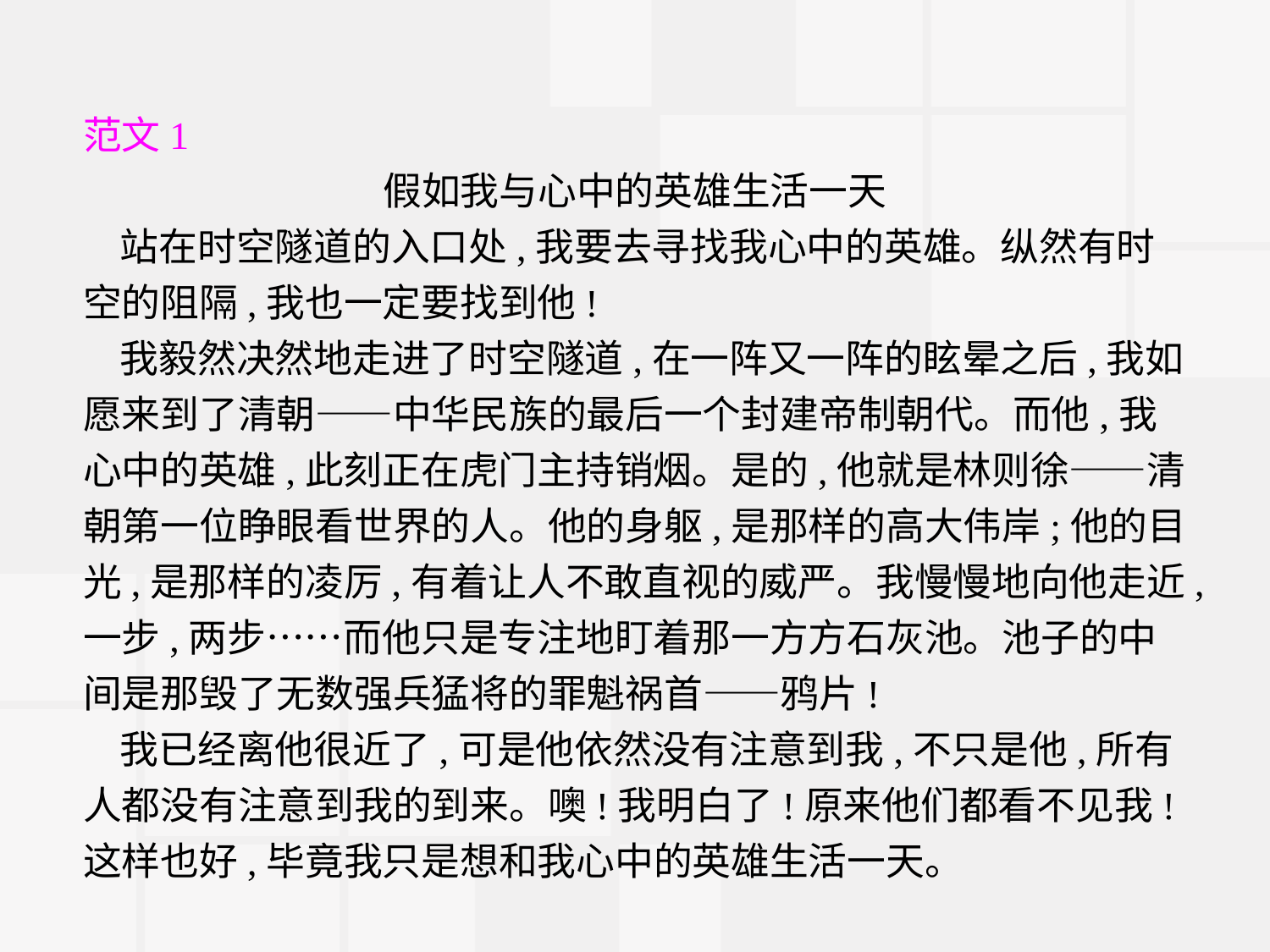

范文1
假如我与心中的英雄生活一天
站在时空隧道的入口处,我要去寻找我心中的英雄。纵然有时空的阻隔,我也一定要找到他!
我毅然决然地走进了时空隧道,在一阵又一阵的眩晕之后,我如愿来到了清朝——中华民族的最后一个封建帝制朝代。而他,我心中的英雄,此刻正在虎门主持销烟。是的,他就是林则徐——清朝第一位睁眼看世界的人。他的身躯,是那样的高大伟岸;他的目光,是那样的凌厉,有着让人不敢直视的威严。我慢慢地向他走近,一步,两步……而他只是专注地盯着那一方方石灰池。池子的中间是那毁了无数强兵猛将的罪魁祸首——鸦片!
我已经离他很近了,可是他依然没有注意到我,不只是他,所有人都没有注意到我的到来。噢!我明白了!原来他们都看不见我!这样也好,毕竟我只是想和我心中的英雄生活一天。